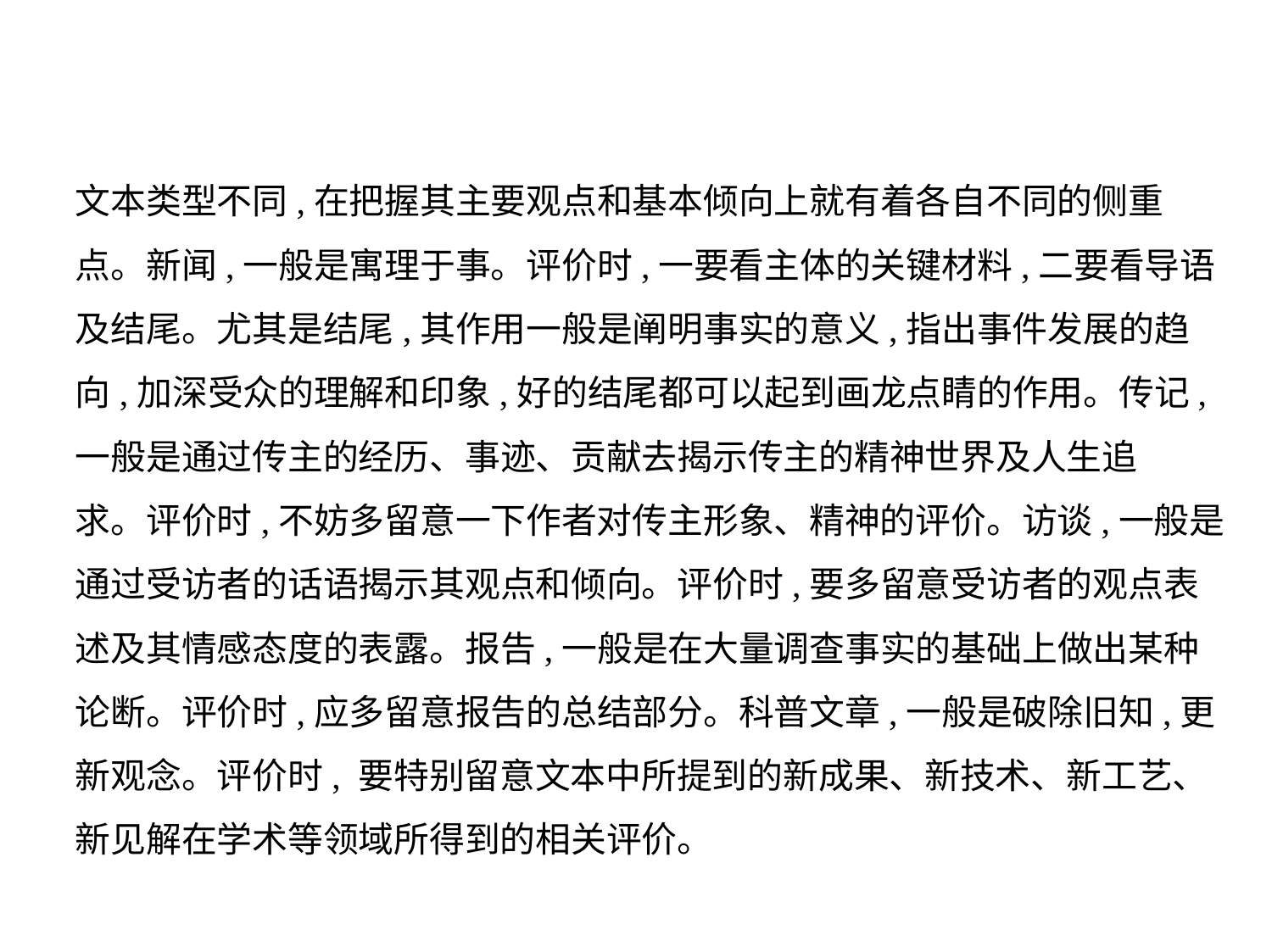

文本类型不同,在把握其主要观点和基本倾向上就有着各自不同的侧重
点。新闻,一般是寓理于事。评价时,一要看主体的关键材料,二要看导语
及结尾。尤其是结尾,其作用一般是阐明事实的意义,指出事件发展的趋
向,加深受众的理解和印象,好的结尾都可以起到画龙点睛的作用。传记,
一般是通过传主的经历、事迹、贡献去揭示传主的精神世界及人生追
求。评价时,不妨多留意一下作者对传主形象、精神的评价。访谈,一般是
通过受访者的话语揭示其观点和倾向。评价时,要多留意受访者的观点表
述及其情感态度的表露。报告,一般是在大量调查事实的基础上做出某种
论断。评价时,应多留意报告的总结部分。科普文章,一般是破除旧知,更
新观念。评价时, 要特别留意文本中所提到的新成果、新技术、新工艺、
新见解在学术等领域所得到的相关评价。